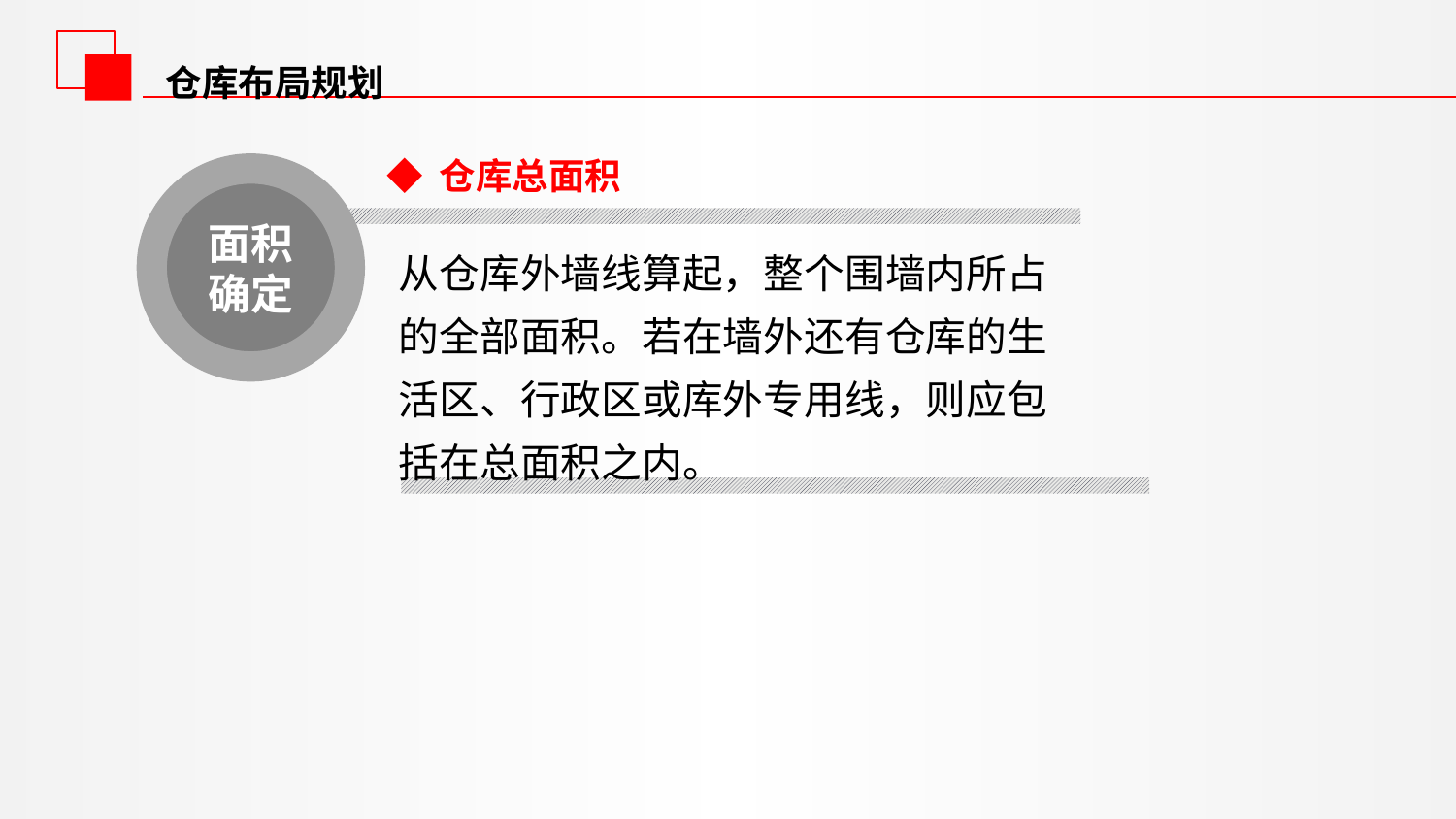

仓库布局规划
◆ 仓库总面积
面积确定

从仓库外墙线算起，整个围墙内所占的全部面积。若在墙外还有仓库的生活区、行政区或库外专用线，则应包括在总面积之内。